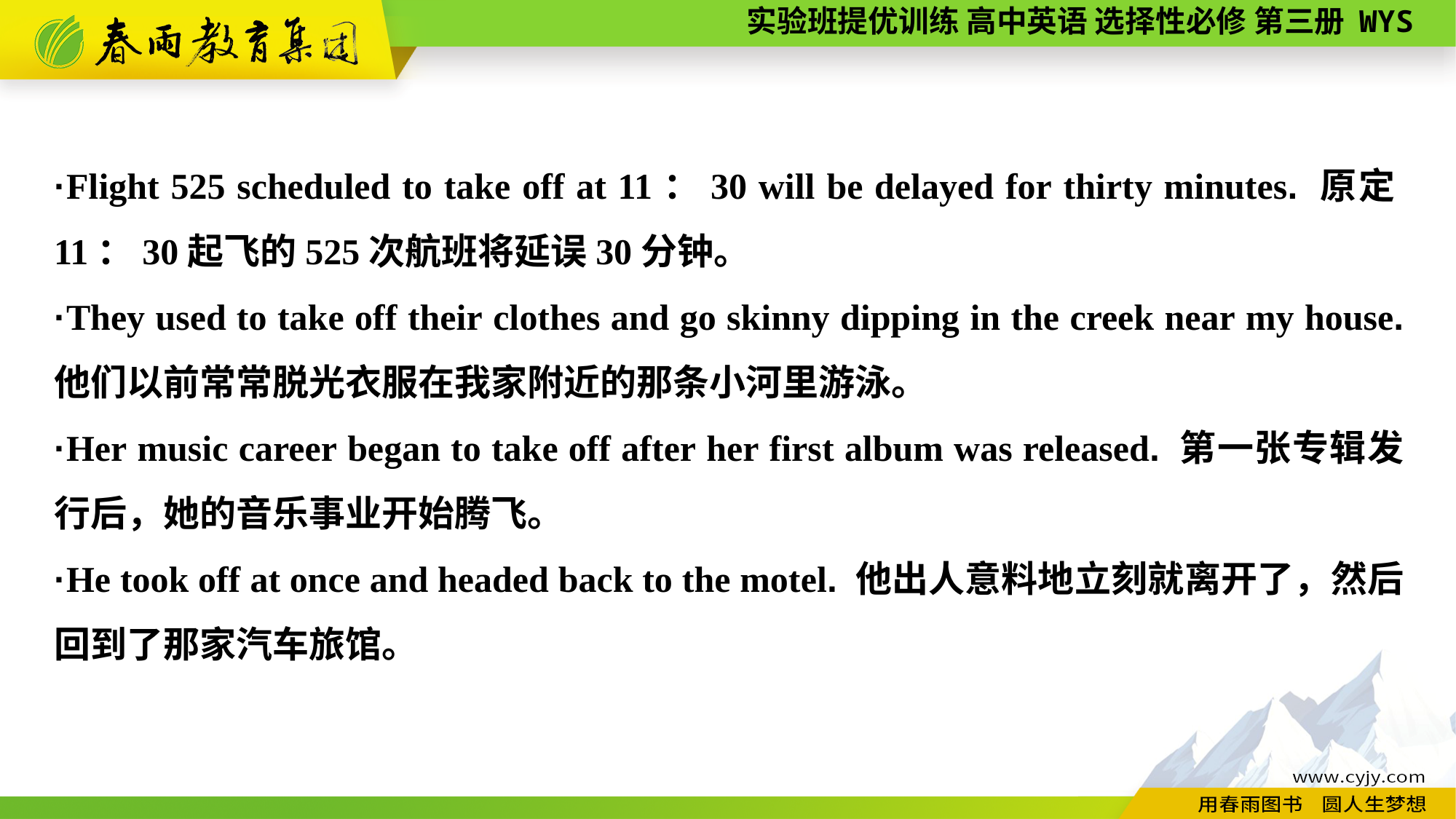

·Flight 525 scheduled to take off at 11：30 will be delayed for thirty minutes. 原定11：30起飞的525次航班将延误30分钟。
·They used to take off their clothes and go skinny dipping in the creek near my house. 他们以前常常脱光衣服在我家附近的那条小河里游泳。
·Her music career began to take off after her first album was released. 第一张专辑发行后，她的音乐事业开始腾飞。
·He took off at once and headed back to the motel. 他出人意料地立刻就离开了，然后回到了那家汽车旅馆。